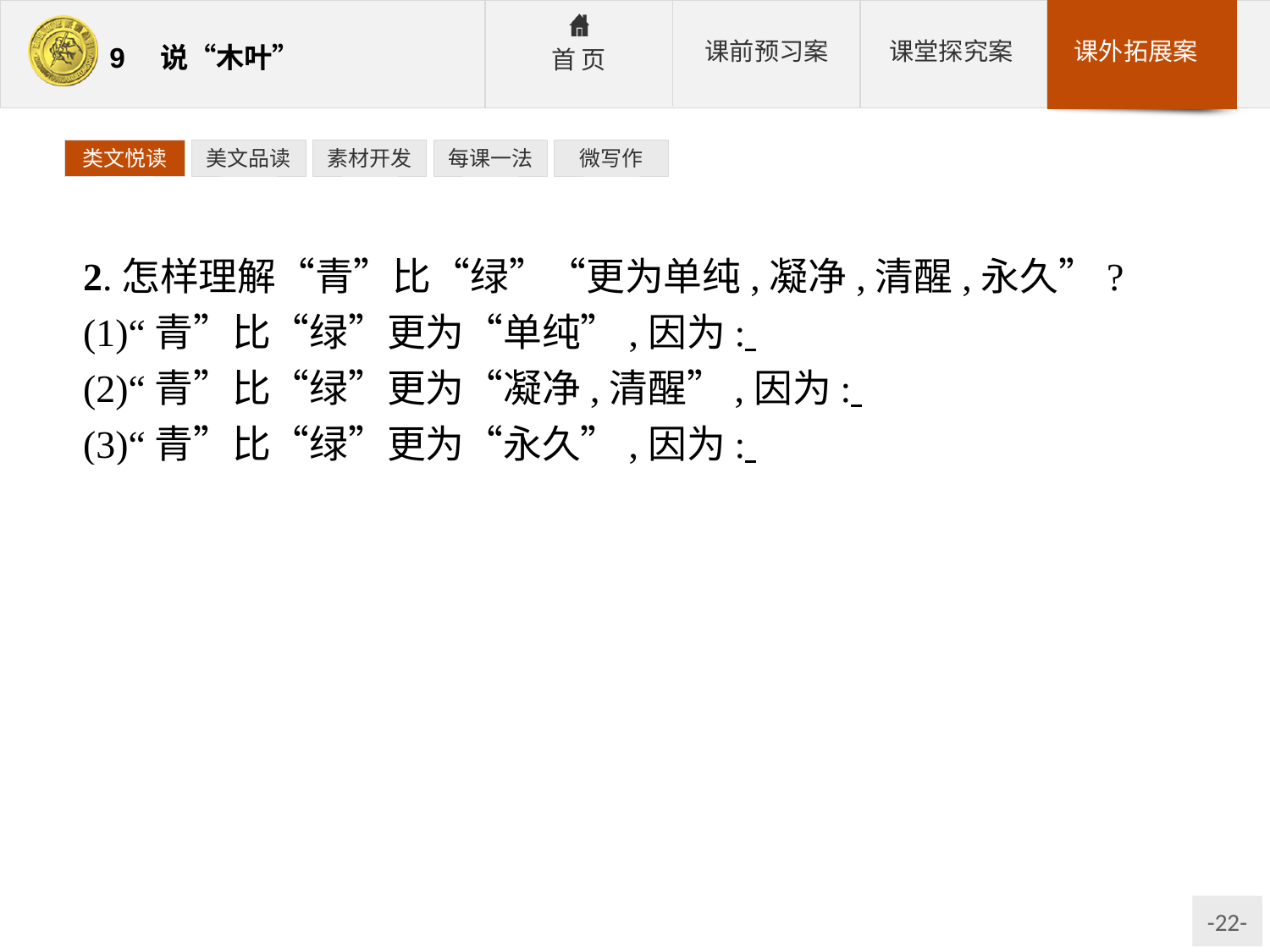

类文悦读
美文品读
素材开发
每课一法
微写作
2.怎样理解“青”比“绿”“更为单纯,凝净,清醒,永久”?
(1)“青”比“绿”更为“单纯”,因为:
(2)“青”比“绿”更为“凝净,清醒”,因为:
(3)“青”比“绿”更为“永久”,因为:
参考答案:(1)“绿”是活生生客观世界“掺杂”其他事物的带有一定综合性的色彩,是“多样统一的典范”,而“青”仅仅是诗人从“万紫千红”的客观世界中抽象出其中特别喜爱的一种色彩。(2)“青”倾注并沉淀了诗人的主观感受,包含诗人对春天和青春的热爱与留恋。(3)“青”这种色彩是诗人思想升华的结果,这种色彩不随自然界的转换而变换。